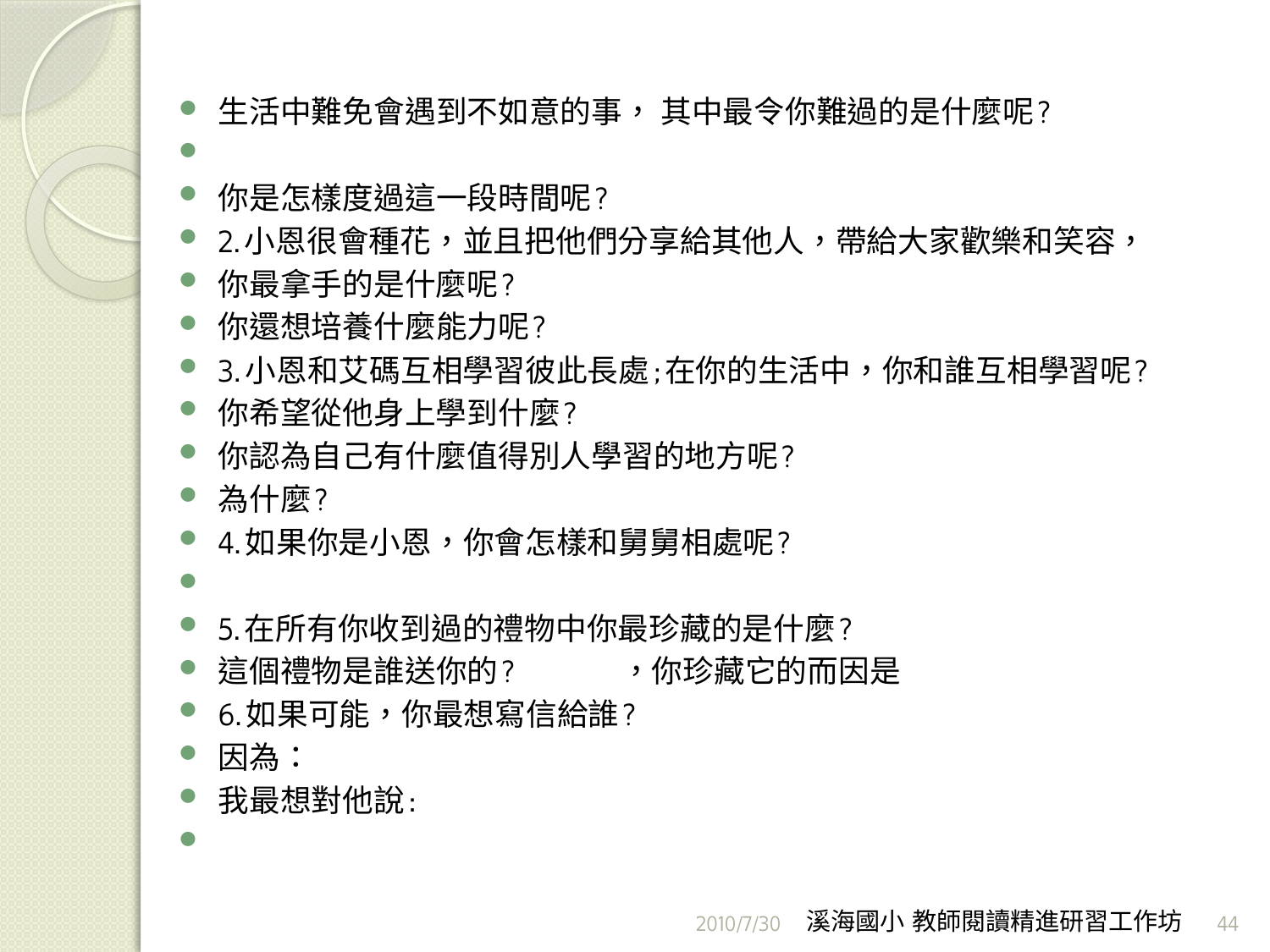

生活中難免會遇到不如意的事， 其中最令你難過的是什麼呢?

你是怎樣度過這一段時間呢?
2.小恩很會種花，並且把他們分享給其他人，帶給大家歡樂和笑容，
你最拿手的是什麼呢?
你還想培養什麼能力呢?
3.小恩和艾碼互相學習彼此長處;在你的生活中，你和誰互相學習呢?
你希望從他身上學到什麼?
你認為自己有什麼值得別人學習的地方呢?
為什麼?
4.如果你是小恩，你會怎樣和舅舅相處呢?

5.在所有你收到過的禮物中你最珍藏的是什麼?
這個禮物是誰送你的?           ，你珍藏它的而因是
6.如果可能，你最想寫信給誰?
因為：
我最想對他說:

2010/7/30
溪海國小 教師閱讀精進研習工作坊
44